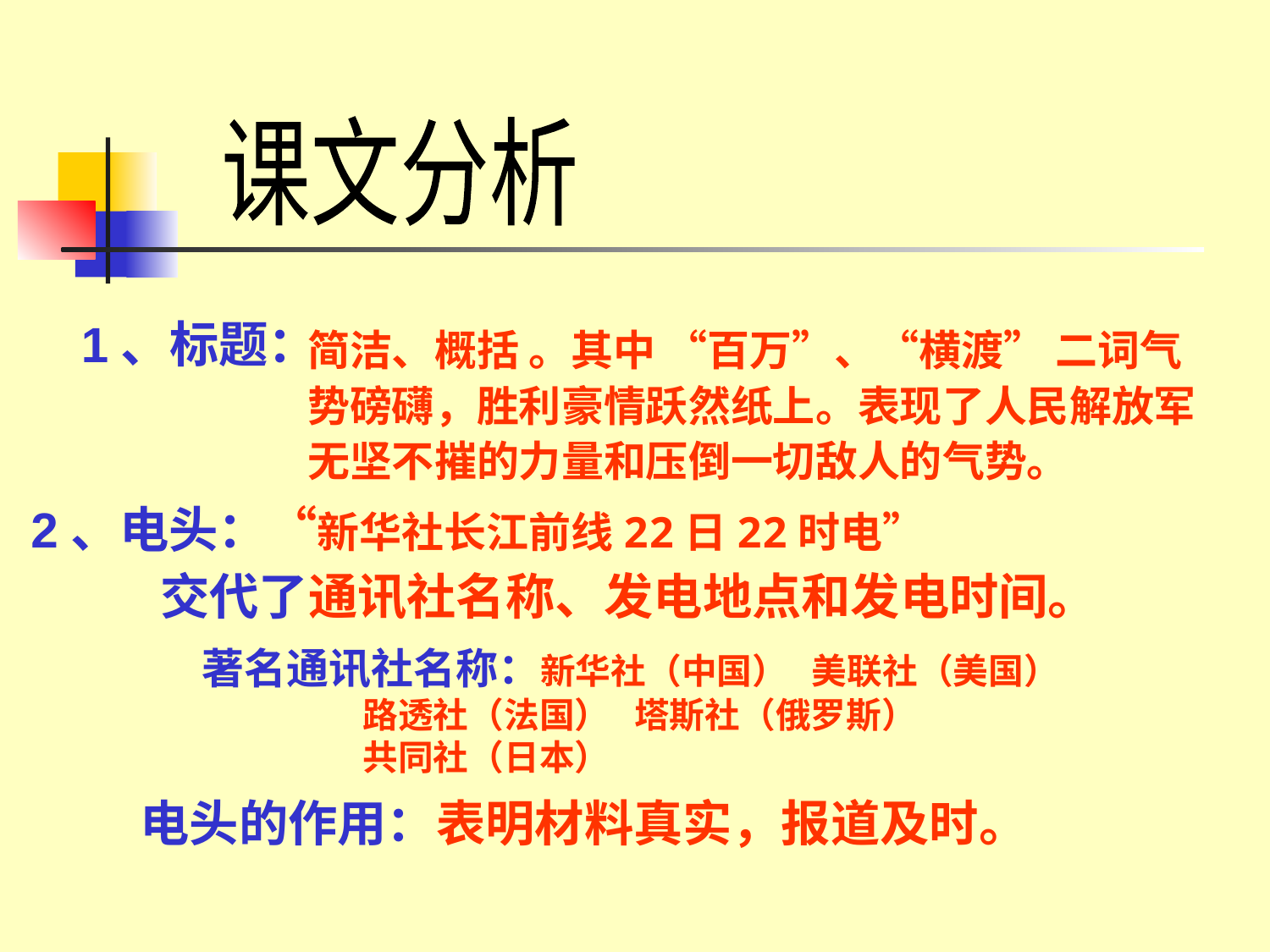

课文分析
1、标题：
简洁、概括 。其中 “百万”、“横渡” 二词气势磅礴，胜利豪情跃然纸上。表现了人民解放军无坚不摧的力量和压倒一切敌人的气势。
2、电头：“新华社长江前线22日22时电”
交代了通讯社名称、发电地点和发电时间。
著名通讯社名称：新华社（中国）   美联社（美国）
                   路透社（法国）   塔斯社（俄罗斯）
                   共同社（日本）
电头的作用：表明材料真实，报道及时。